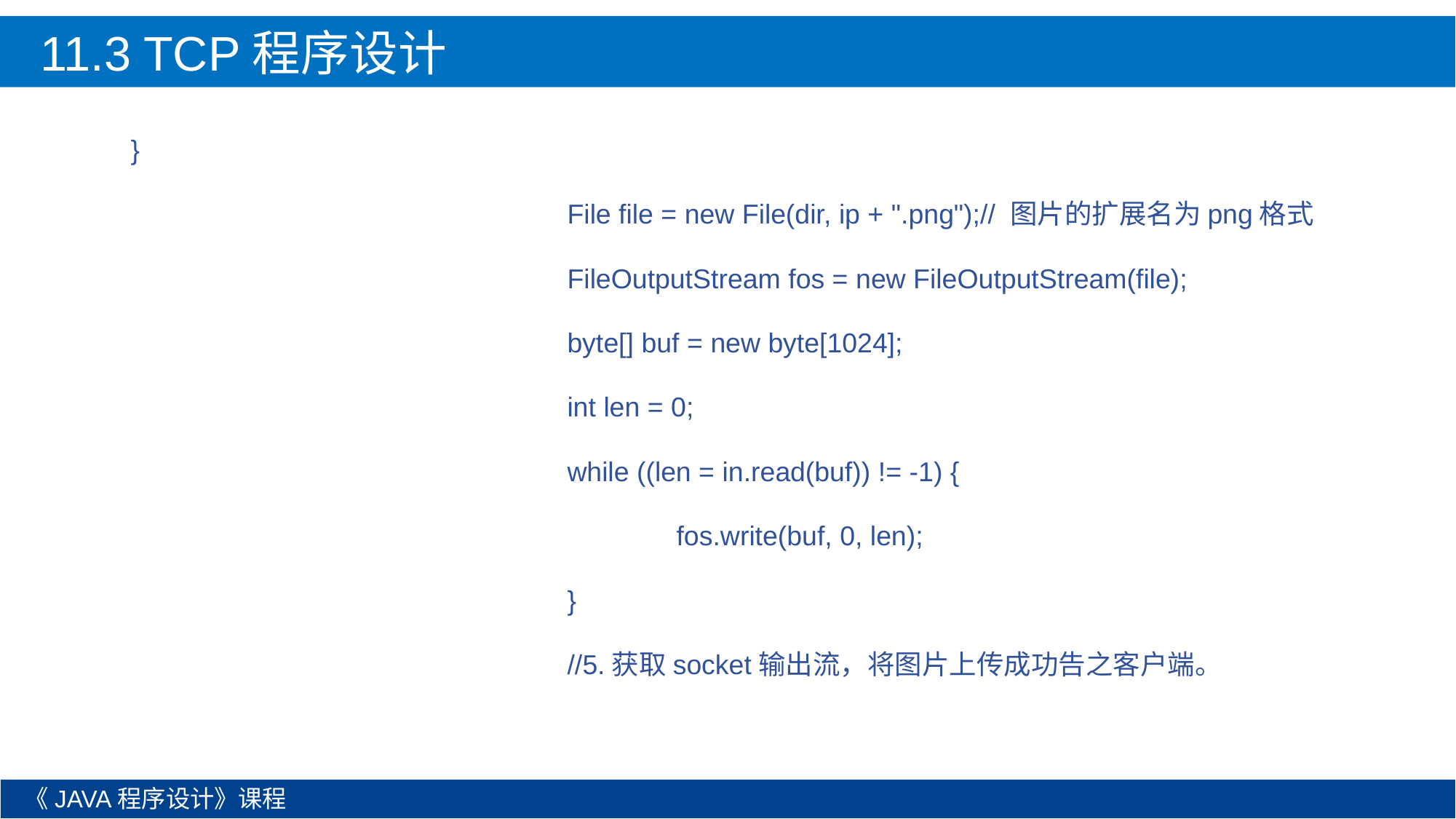

11.3 TCP程序设计
}
				File file = new File(dir, ip + ".png");// 图片的扩展名为png格式
				FileOutputStream fos = new FileOutputStream(file);
				byte[] buf = new byte[1024];
				int len = 0;
				while ((len = in.read(buf)) != -1) {
					fos.write(buf, 0, len);
				}
				//5.获取socket输出流，将图片上传成功告之客户端。
《JAVA程序设计》课程